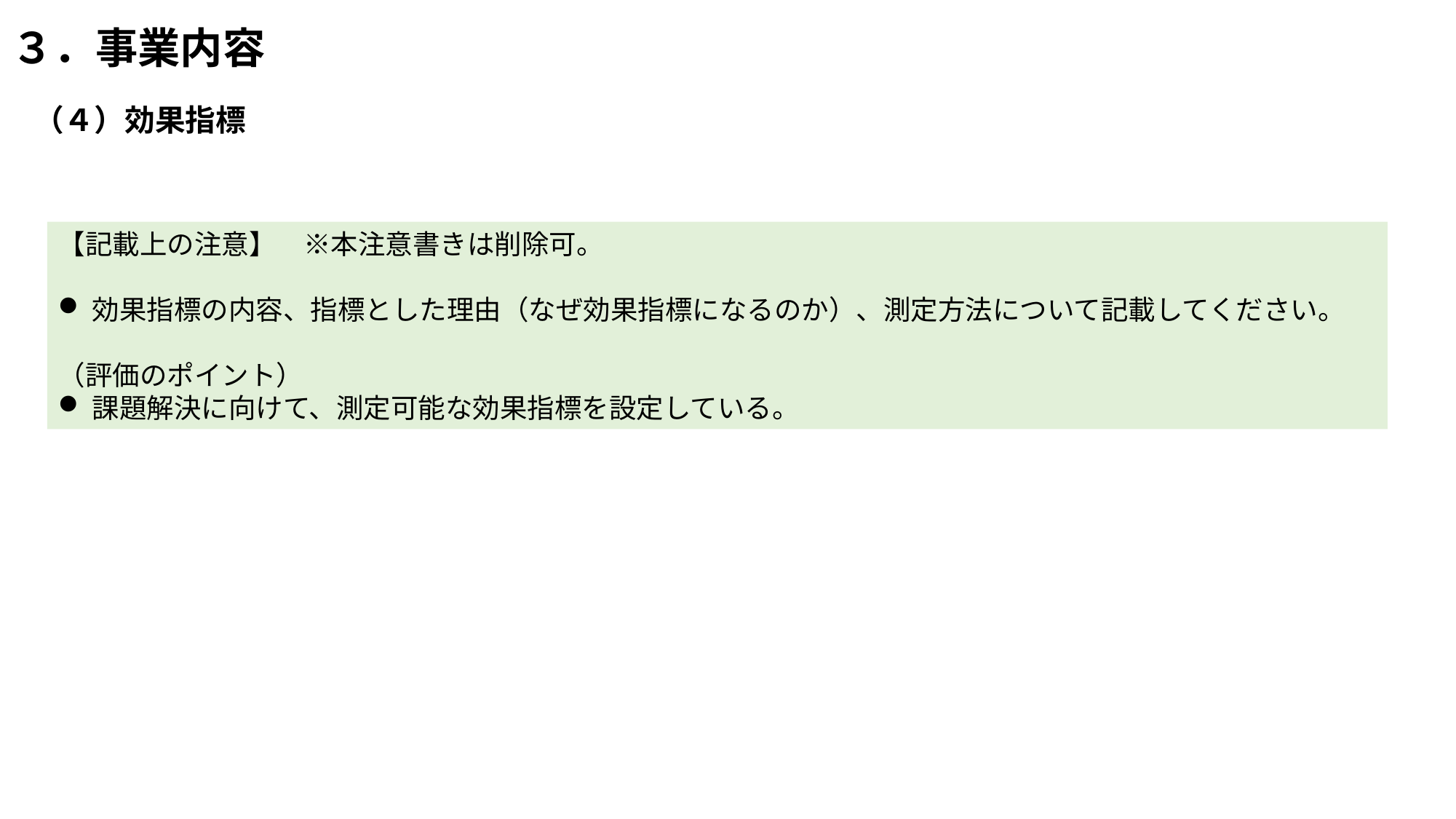

# ３．事業内容
（４）効果指標
【記載上の注意】　※本注意書きは削除可。

効果指標の内容、指標とした理由（なぜ効果指標になるのか）、測定方法について記載してください。

（評価のポイント）
課題解決に向けて、測定可能な効果指標を設定している。